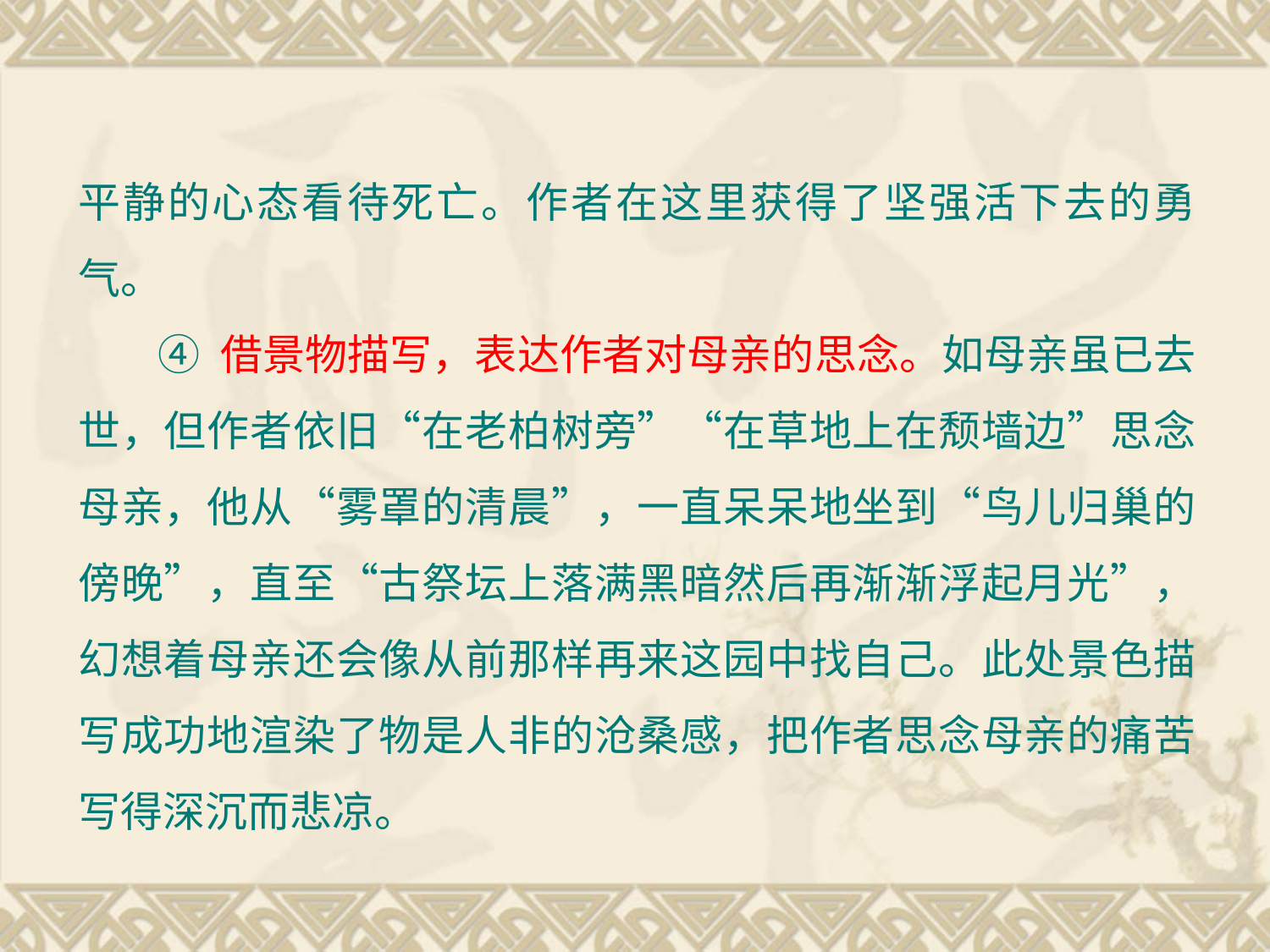

平静的心态看待死亡。作者在这里获得了坚强活下去的勇气。
④ 借景物描写，表达作者对母亲的思念。如母亲虽已去世，但作者依旧“在老柏树旁”“在草地上在颓墙边”思念母亲，他从“雾罩的清晨”，一直呆呆地坐到“鸟儿归巢的傍晚”，直至“古祭坛上落满黑暗然后再渐渐浮起月光”，幻想着母亲还会像从前那样再来这园中找自己。此处景色描写成功地渲染了物是人非的沧桑感，把作者思念母亲的痛苦写得深沉而悲凉。